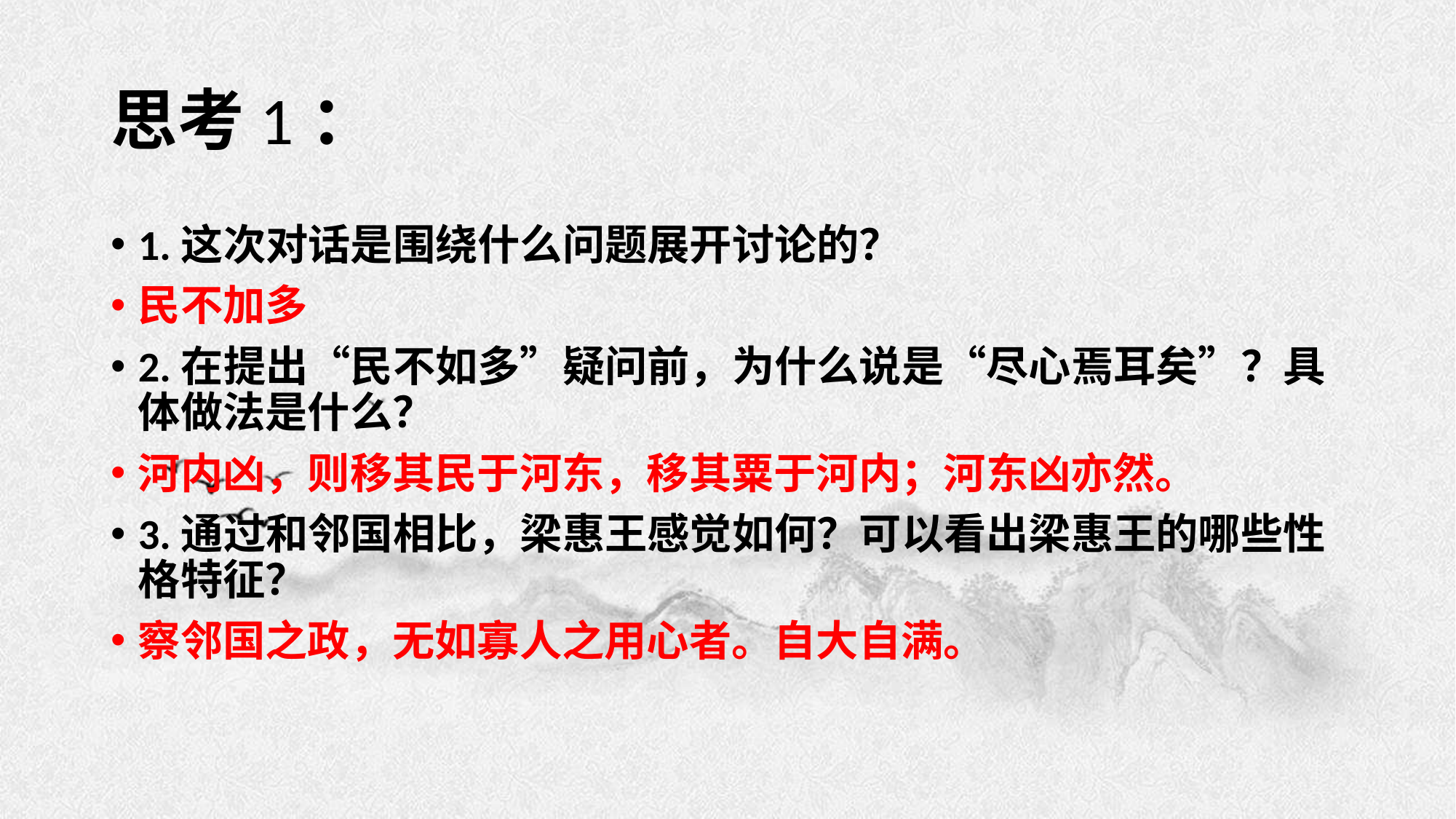

# 思考1：
1.这次对话是围绕什么问题展开讨论的？
民不加多
2.在提出“民不如多”疑问前，为什么说是“尽心焉耳矣”？具体做法是什么？
河内凶，则移其民于河东，移其粟于河内；河东凶亦然。
3.通过和邻国相比，梁惠王感觉如何？可以看出梁惠王的哪些性格特征？
察邻国之政，无如寡人之用心者。自大自满。